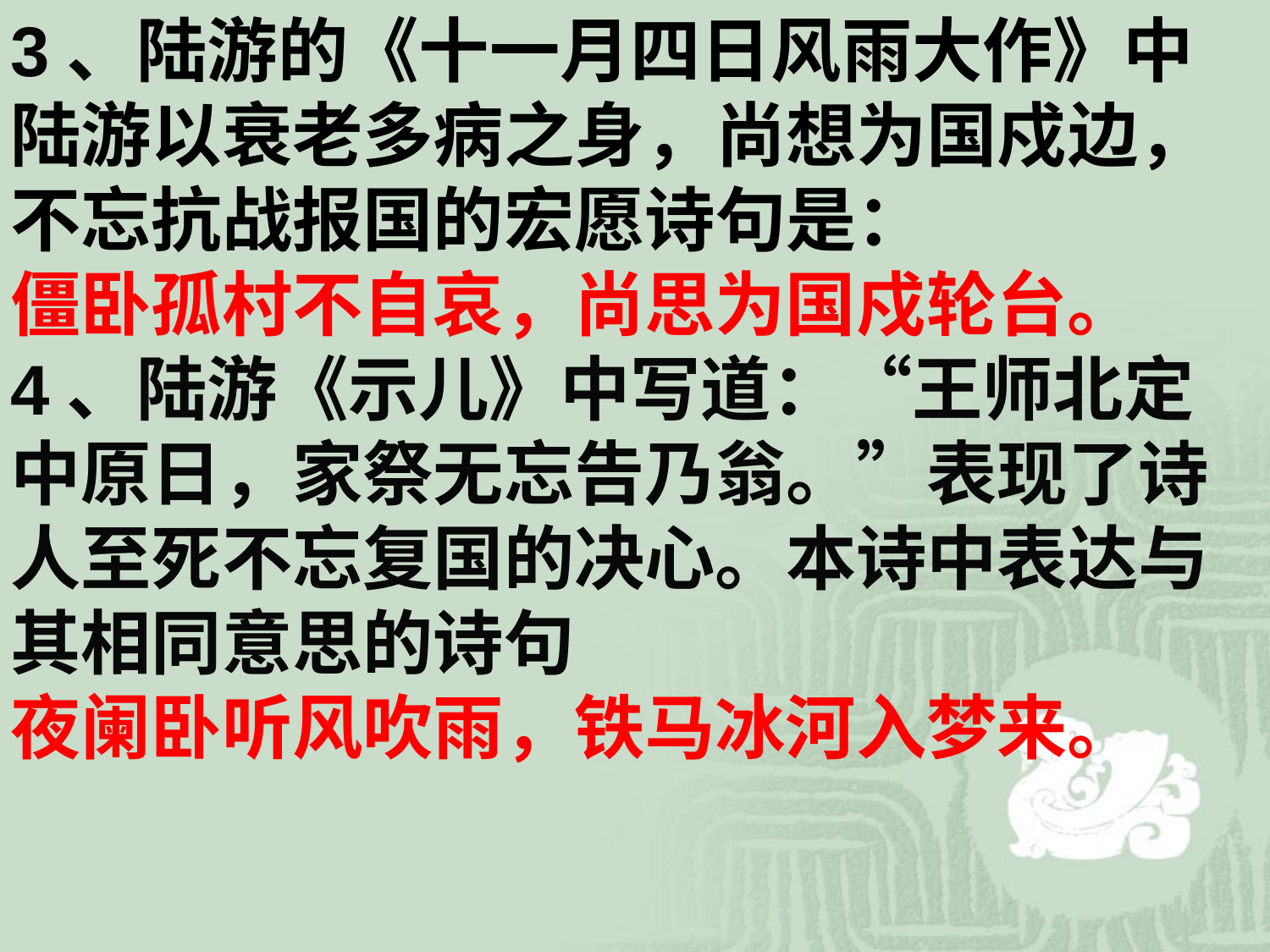

3、陆游的《十一月四日风雨大作》中陆游以衰老多病之身，尚想为国戍边，不忘抗战报国的宏愿诗句是：
僵卧孤村不自哀，尚思为国戍轮台。
4、陆游《示儿》中写道：“王师北定中原日，家祭无忘告乃翁。”表现了诗人至死不忘复国的决心。本诗中表达与其相同意思的诗句
夜阑卧听风吹雨，铁马冰河入梦来。